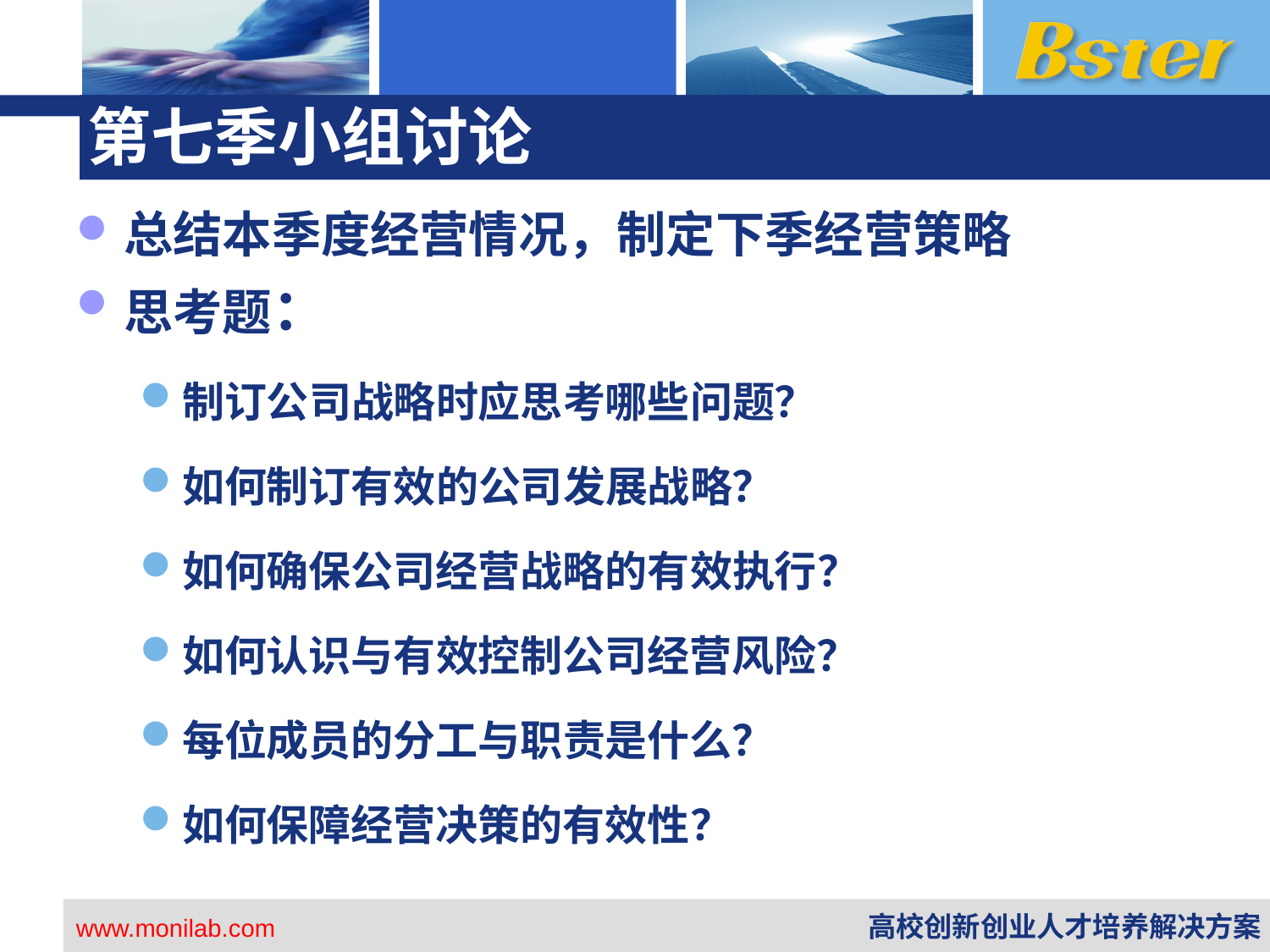

# 第七季小组讨论
总结本季度经营情况，制定下季经营策略
思考题：
制订公司战略时应思考哪些问题？
如何制订有效的公司发展战略？
如何确保公司经营战略的有效执行？
如何认识与有效控制公司经营风险？
每位成员的分工与职责是什么？
如何保障经营决策的有效性？